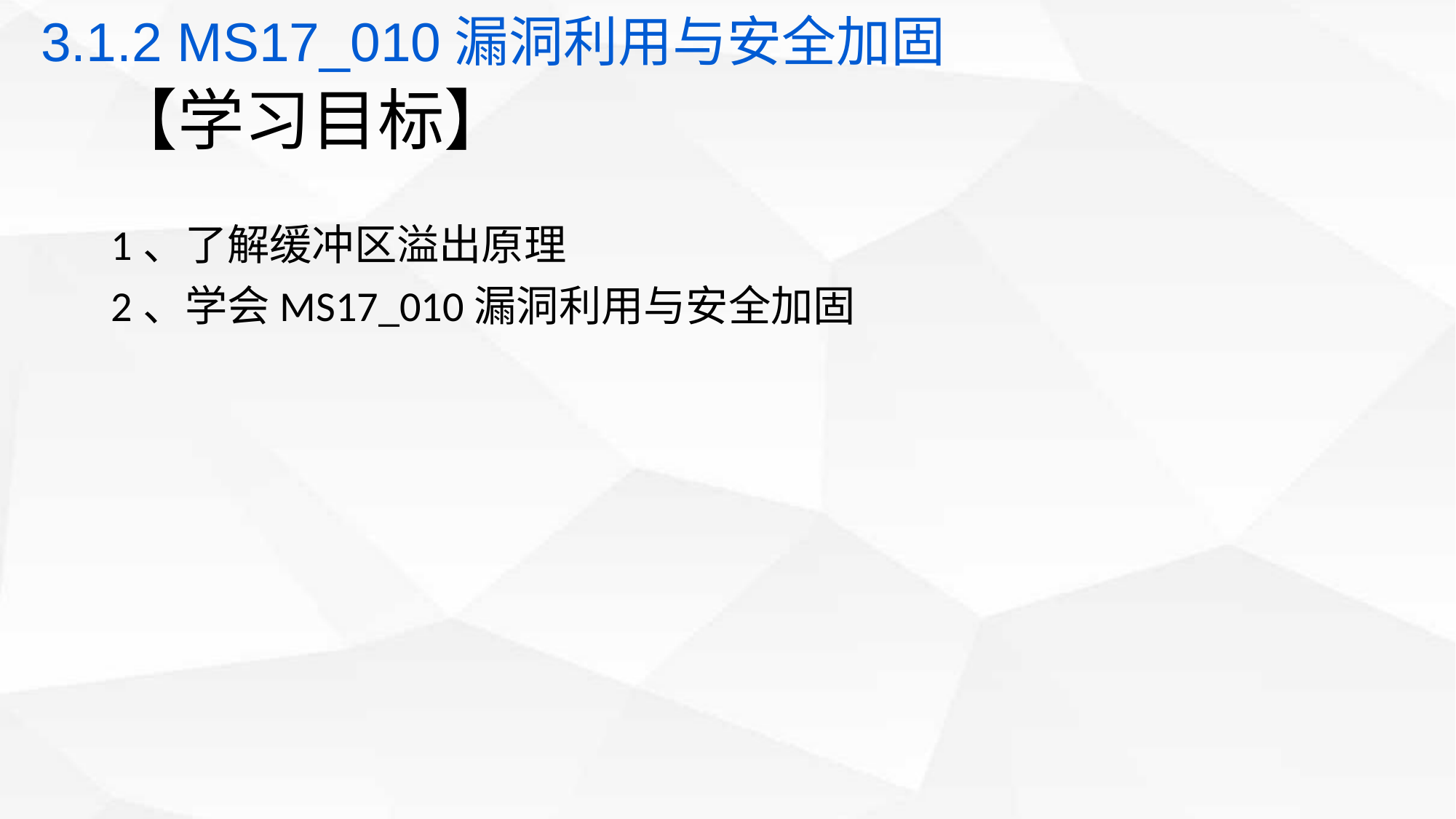

3.1.2 MS17_010漏洞利用与安全加固
# 【学习目标】
1、了解缓冲区溢出原理
2、学会MS17_010漏洞利用与安全加固